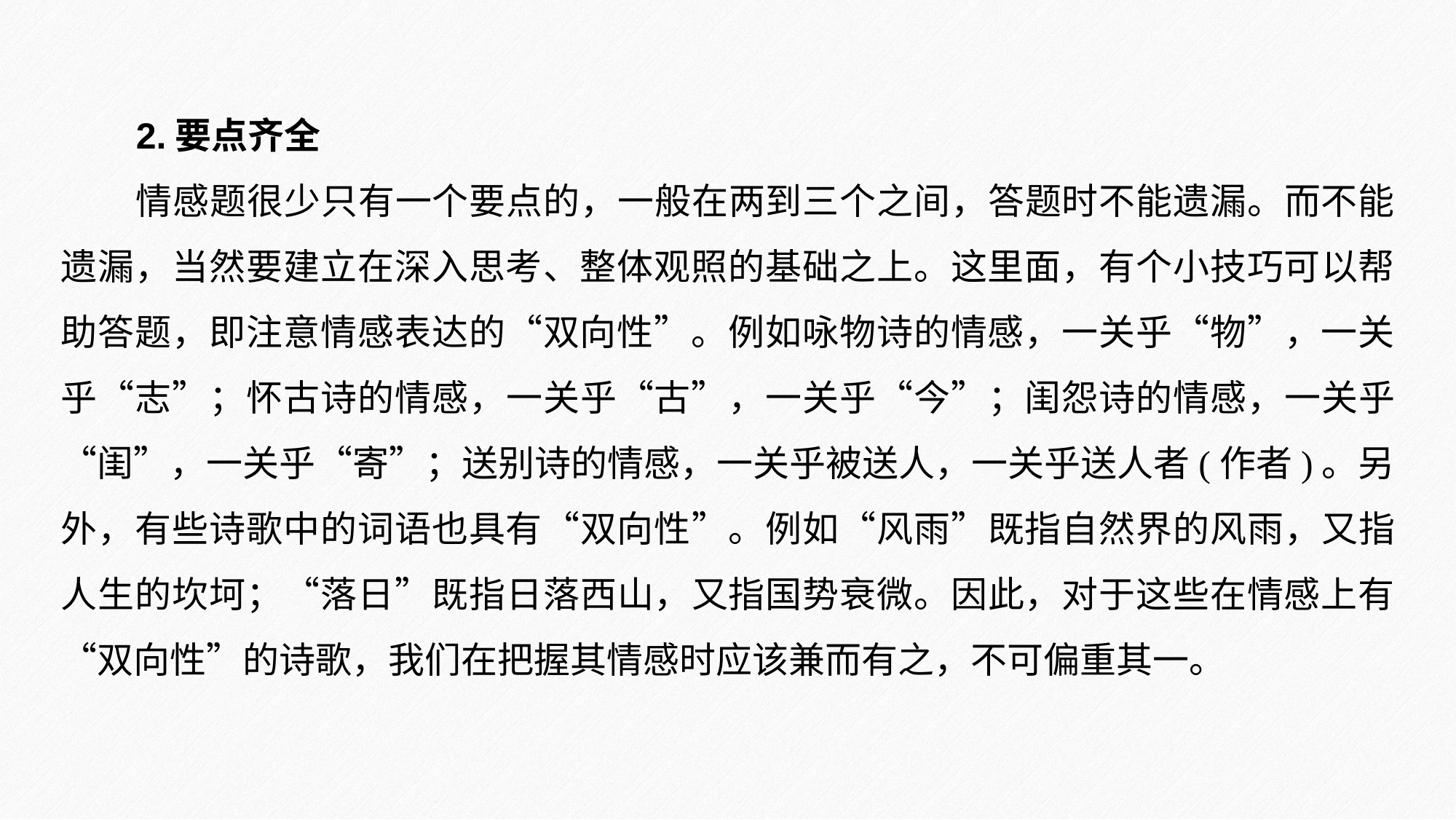

2.要点齐全
情感题很少只有一个要点的，一般在两到三个之间，答题时不能遗漏。而不能遗漏，当然要建立在深入思考、整体观照的基础之上。这里面，有个小技巧可以帮助答题，即注意情感表达的“双向性”。例如咏物诗的情感，一关乎“物”，一关乎“志”；怀古诗的情感，一关乎“古”，一关乎“今”；闺怨诗的情感，一关乎“闺”，一关乎“寄”；送别诗的情感，一关乎被送人，一关乎送人者(作者)。另外，有些诗歌中的词语也具有“双向性”。例如“风雨”既指自然界的风雨，又指人生的坎坷；“落日”既指日落西山，又指国势衰微。因此，对于这些在情感上有“双向性”的诗歌，我们在把握其情感时应该兼而有之，不可偏重其一。